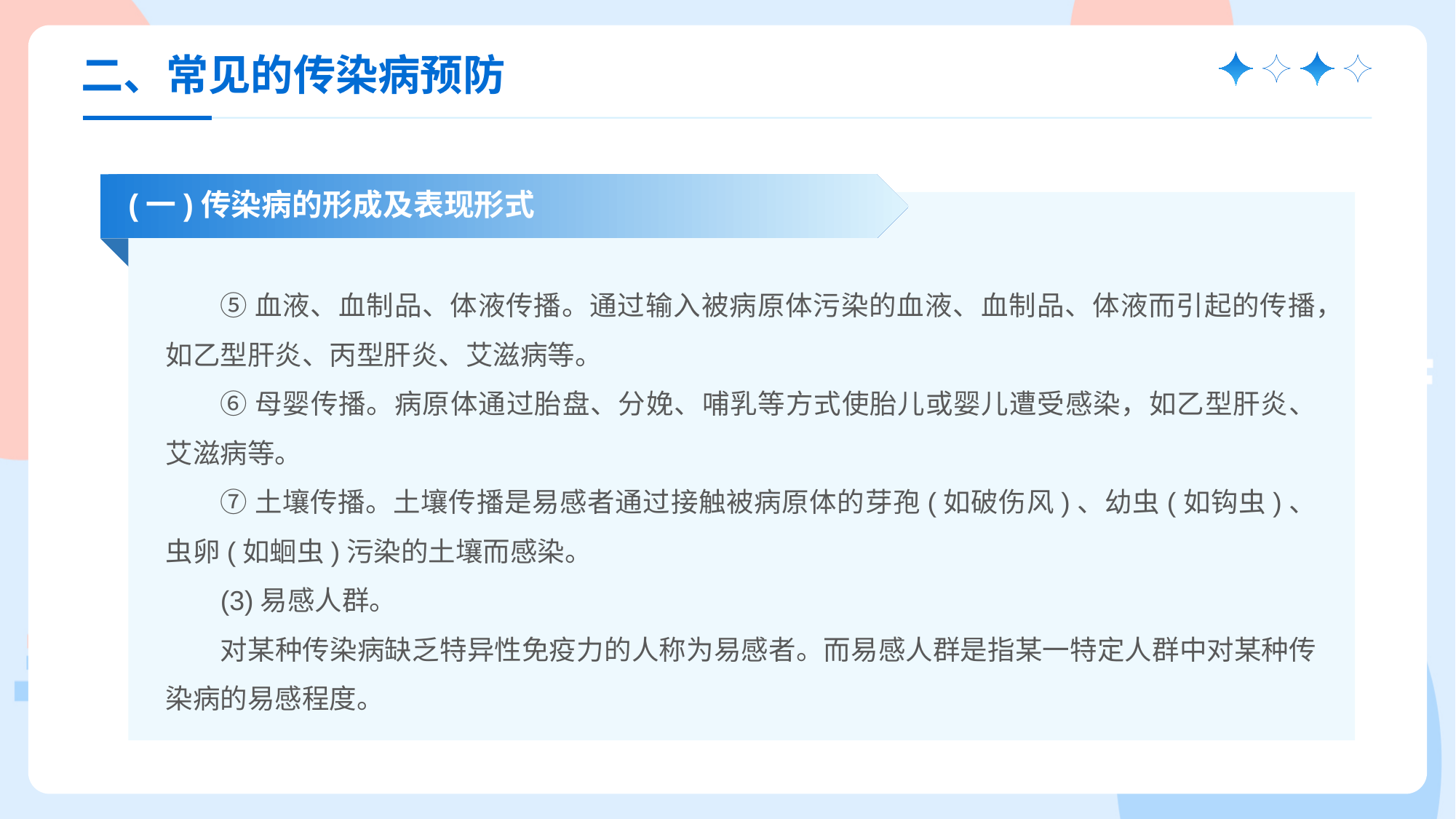

二、常见的传染病预防
(一)传染病的形成及表现形式

⑤血液、血制品、体液传播。通过输入被病原体污染的血液、血制品、体液而引起的传播，如乙型肝炎、丙型肝炎、艾滋病等。
⑥母婴传播。病原体通过胎盘、分娩、哺乳等方式使胎儿或婴儿遭受感染，如乙型肝炎、艾滋病等。
⑦土壤传播。土壤传播是易感者通过接触被病原体的芽孢(如破伤风)、幼虫(如钩虫)、虫卵(如蛔虫)污染的土壤而感染。
(3)易感人群。
对某种传染病缺乏特异性免疫力的人称为易感者。而易感人群是指某一特定人群中对某种传染病的易感程度。